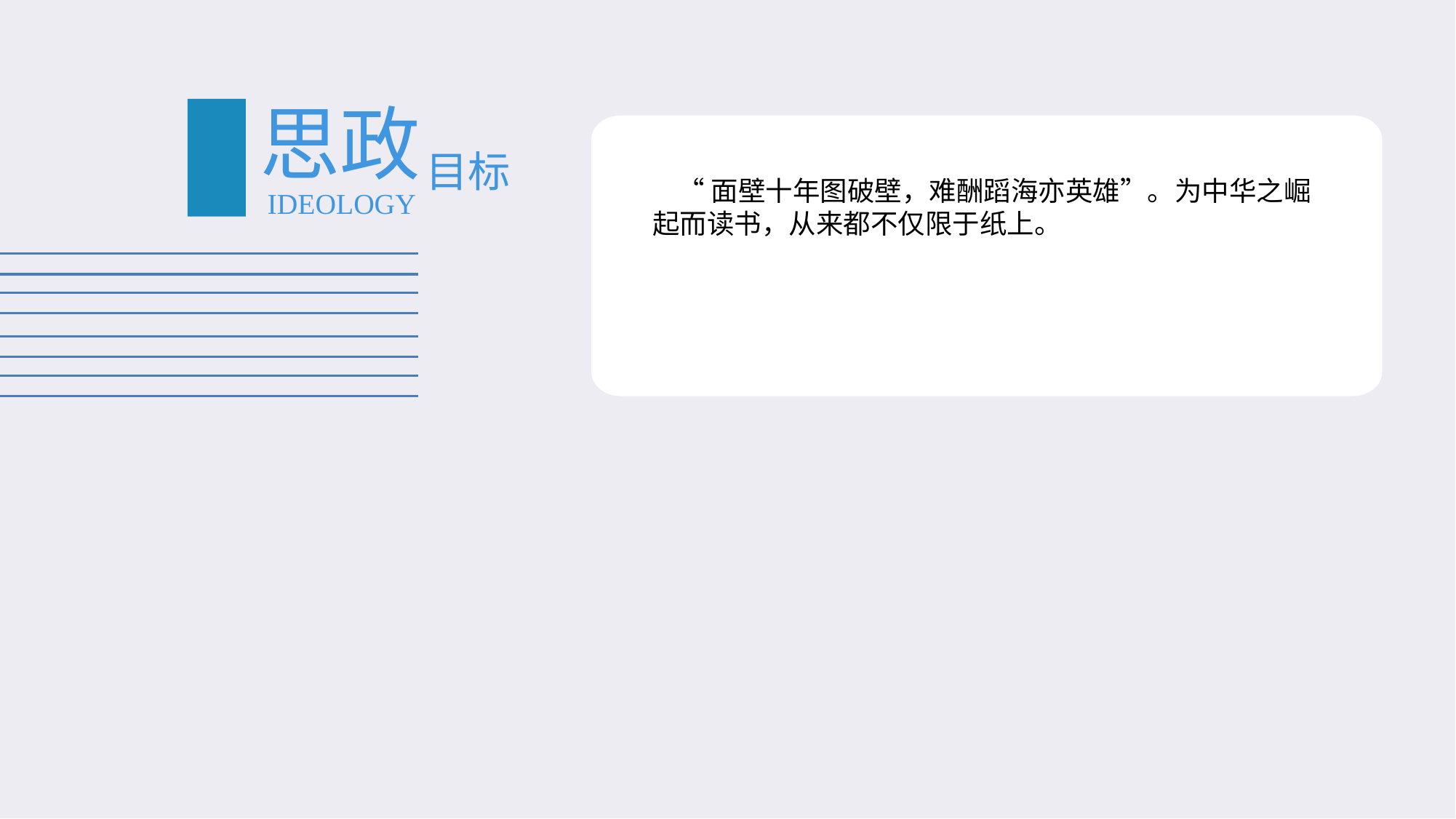

#
思政
目标

    “面壁十年图破壁，难酬蹈海亦英雄”。为中华之崛起而读书，从来都不仅限于纸上。

IDEOLOGY